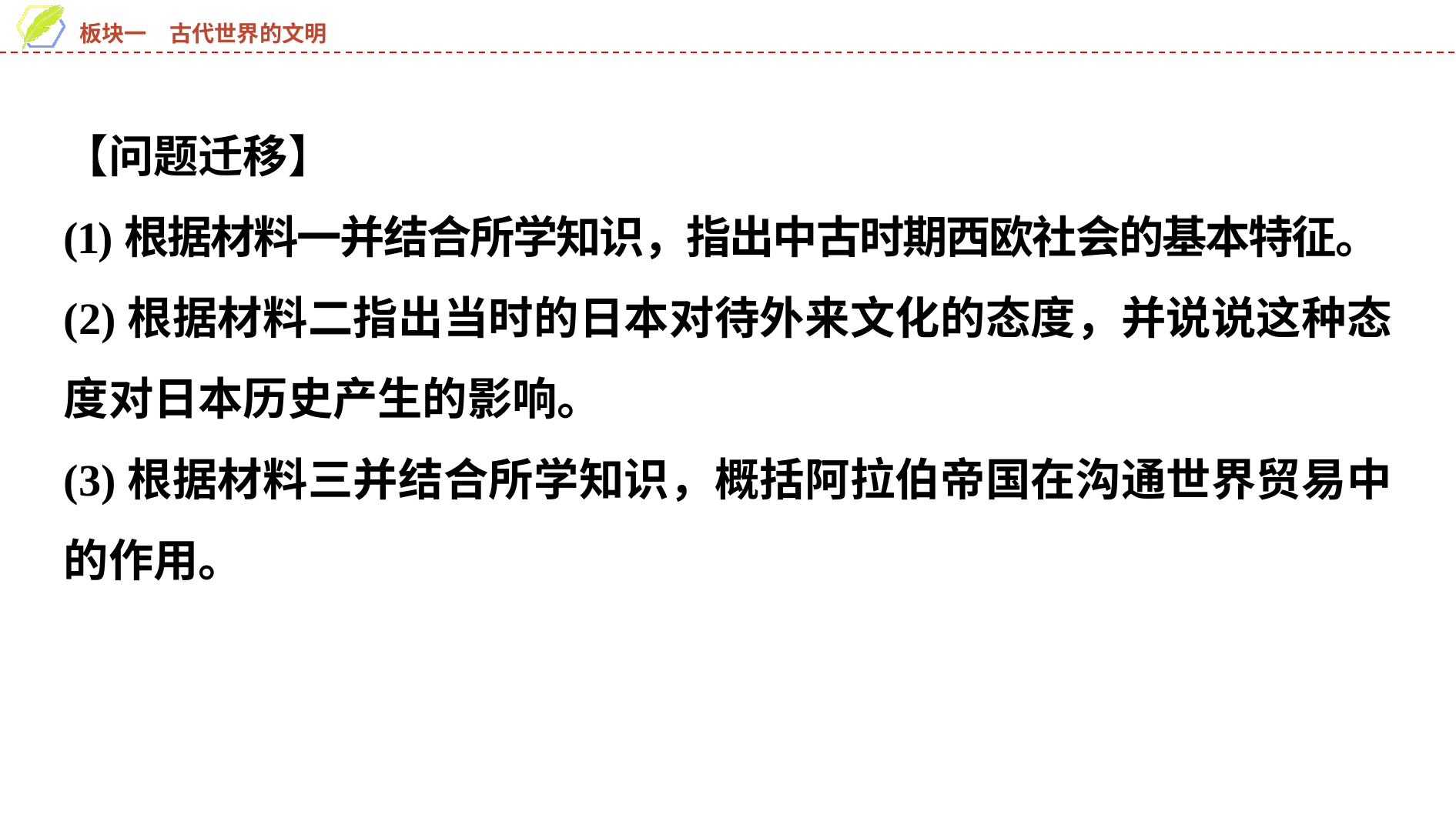

【问题迁移】
(1)根据材料一并结合所学知识，指出中古时期西欧社会的基本特征。
(2)根据材料二指出当时的日本对待外来文化的态度，并说说这种态度对日本历史产生的影响。
(3)根据材料三并结合所学知识，概括阿拉伯帝国在沟通世界贸易中的作用。